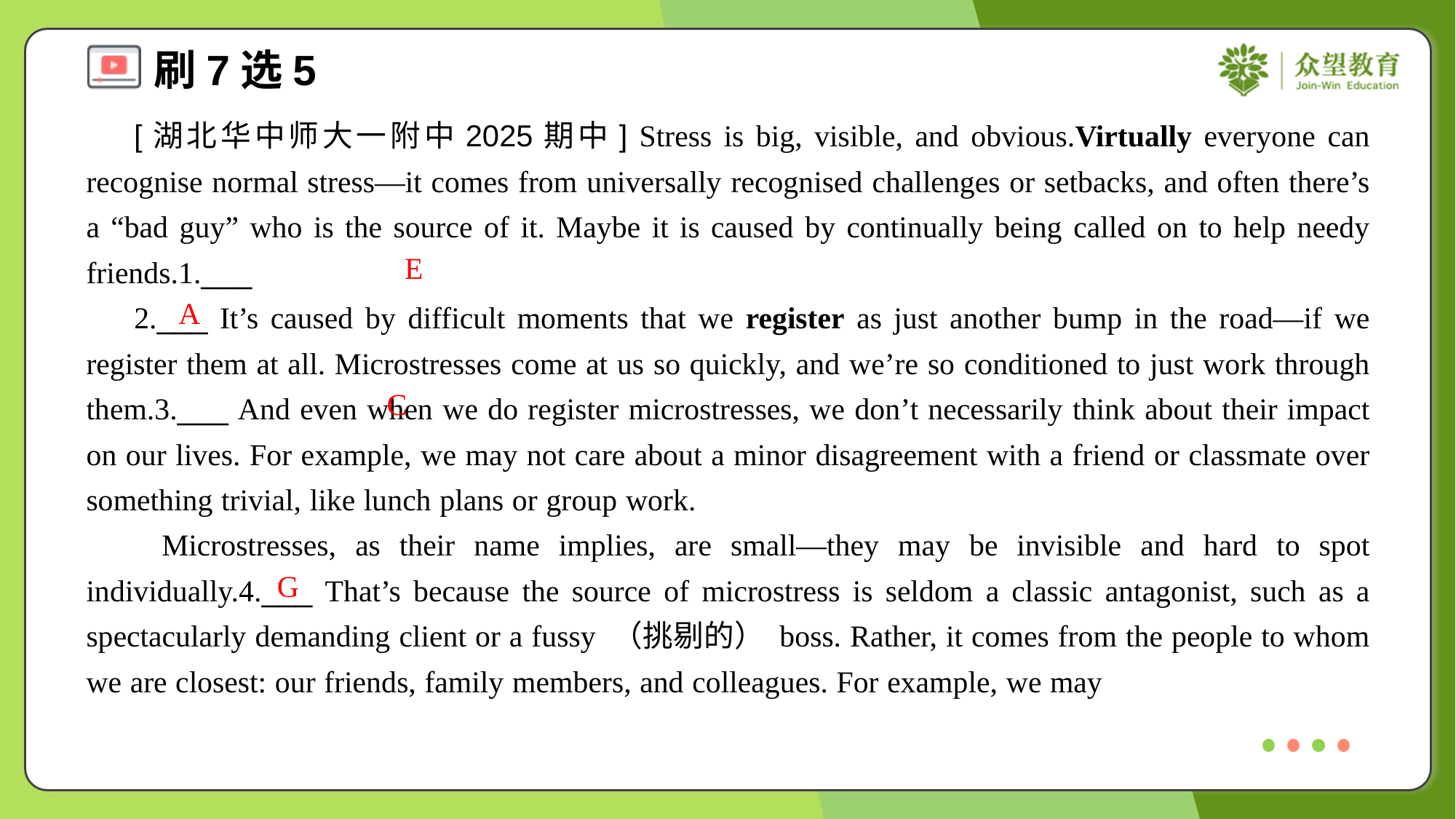

[湖北华中师大一附中2025期中] Stress is big, visible, and obvious.Virtually everyone can recognise normal stress—it comes from universally recognised challenges or setbacks, and often there’s a “bad guy” who is the source of it. Maybe it is caused by continually being called on to help needy friends.1.___
    2.___ It’s caused by difficult moments that we register as just another bump in the road—if we register them at all. Microstresses come at us so quickly, and we’re so conditioned to just work through them.3.___ And even when we do register microstresses, we don’t necessarily think about their impact on our lives. For example, we may not care about a minor disagreement with a friend or classmate over something trivial, like lunch plans or group work.
    Microstresses, as their name implies, are small—they may be invisible and hard to spot individually.4.___ That’s because the source of microstress is seldom a classic antagonist, such as a spectacularly demanding client or a fussy （挑剔的） boss. Rather, it comes from the people to whom we are closest: our friends, family members, and colleagues. For example, we may
E
A
C
G